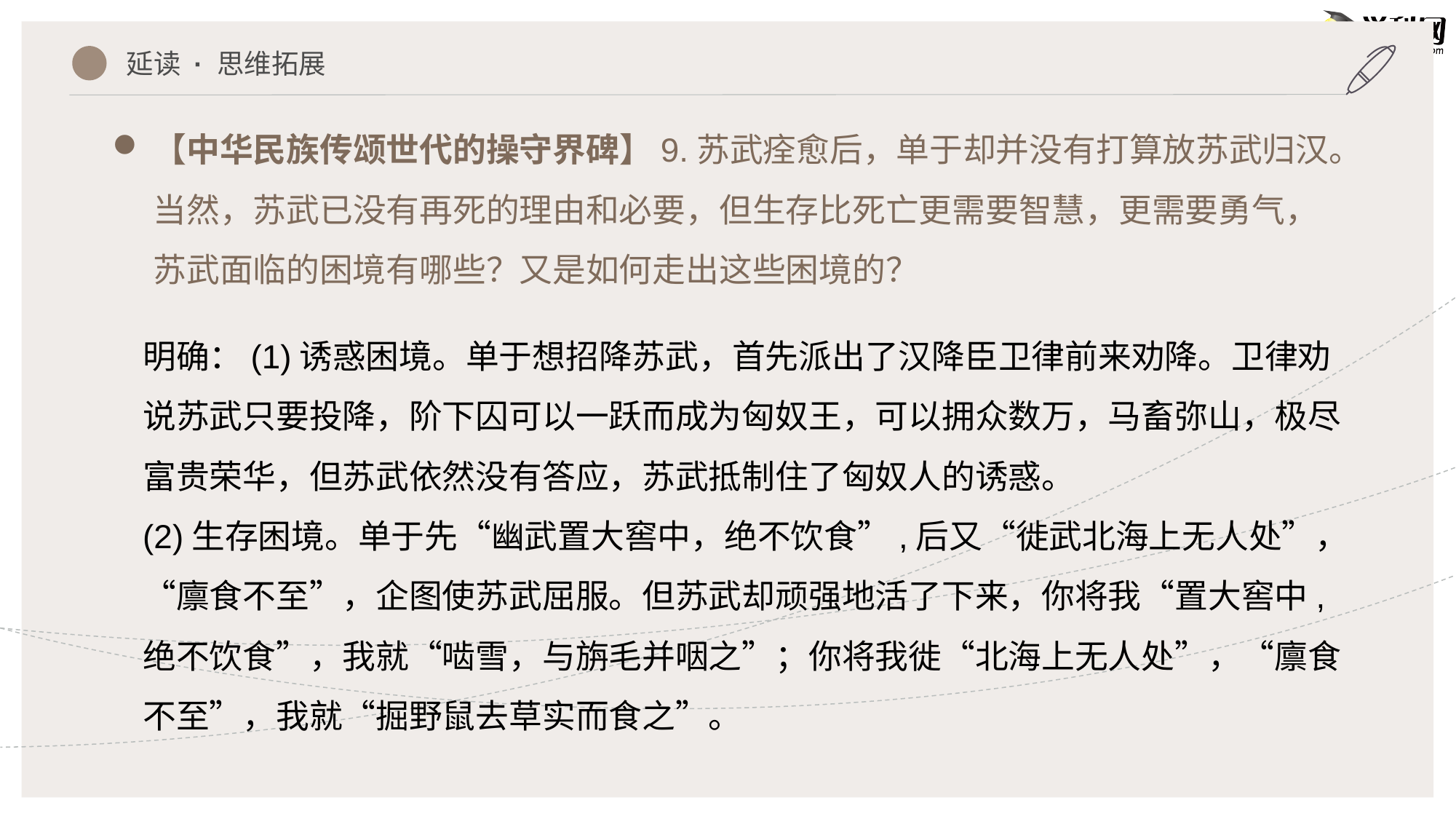

延读 · 思维拓展

【中华民族传颂世代的操守界碑】9.苏武痊愈后，单于却并没有打算放苏武归汉。当然，苏武已没有再死的理由和必要，但生存比死亡更需要智慧，更需要勇气，苏武面临的困境有哪些？又是如何走出这些困境的？

明确：(1)诱惑困境。单于想招降苏武，首先派出了汉降臣卫律前来劝降。卫律劝说苏武只要投降，阶下囚可以一跃而成为匈奴王，可以拥众数万，马畜弥山，极尽富贵荣华，但苏武依然没有答应，苏武抵制住了匈奴人的诱惑。
(2)生存困境。单于先“幽武置大窖中，绝不饮食”,后又“徙武北海上无人处”，“廪食不至”，企图使苏武屈服。但苏武却顽强地活了下来，你将我“置大窖中,绝不饮食”，我就“啮雪，与旃毛并咽之”；你将我徙“北海上无人处”，“廪食不至”，我就“掘野鼠去草实而食之”。